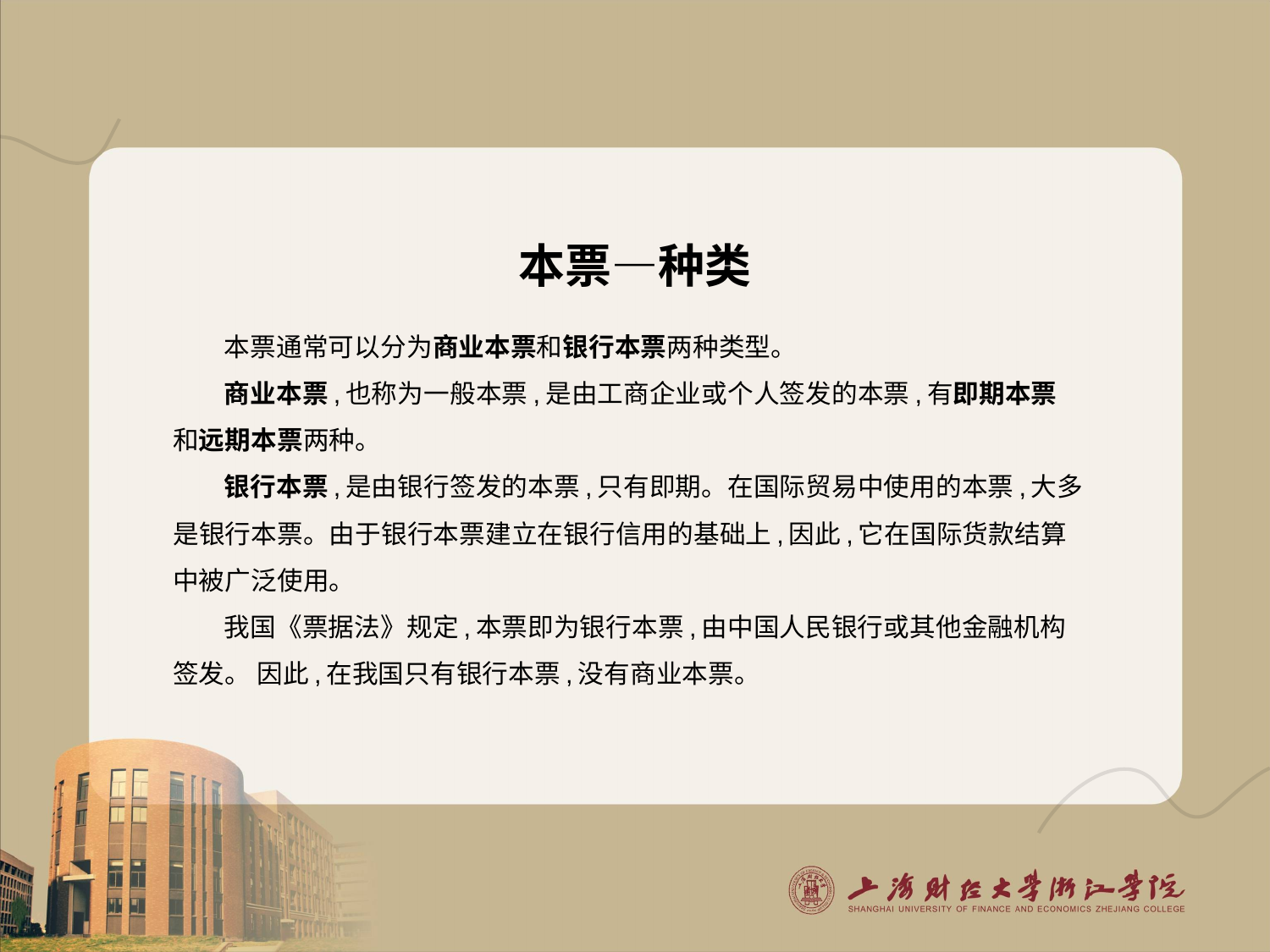

# 本票—种类
本票通常可以分为商业本票和银行本票两种类型。
商业本票,也称为一般本票,是由工商企业或个人签发的本票,有即期本票和远期本票两种。
银行本票,是由银行签发的本票,只有即期。在国际贸易中使用的本票,大多是银行本票。由于银行本票建立在银行信用的基础上,因此,它在国际货款结算中被广泛使用。
我国《票据法》规定,本票即为银行本票,由中国人民银行或其他金融机构签发。 因此,在我国只有银行本票,没有商业本票。